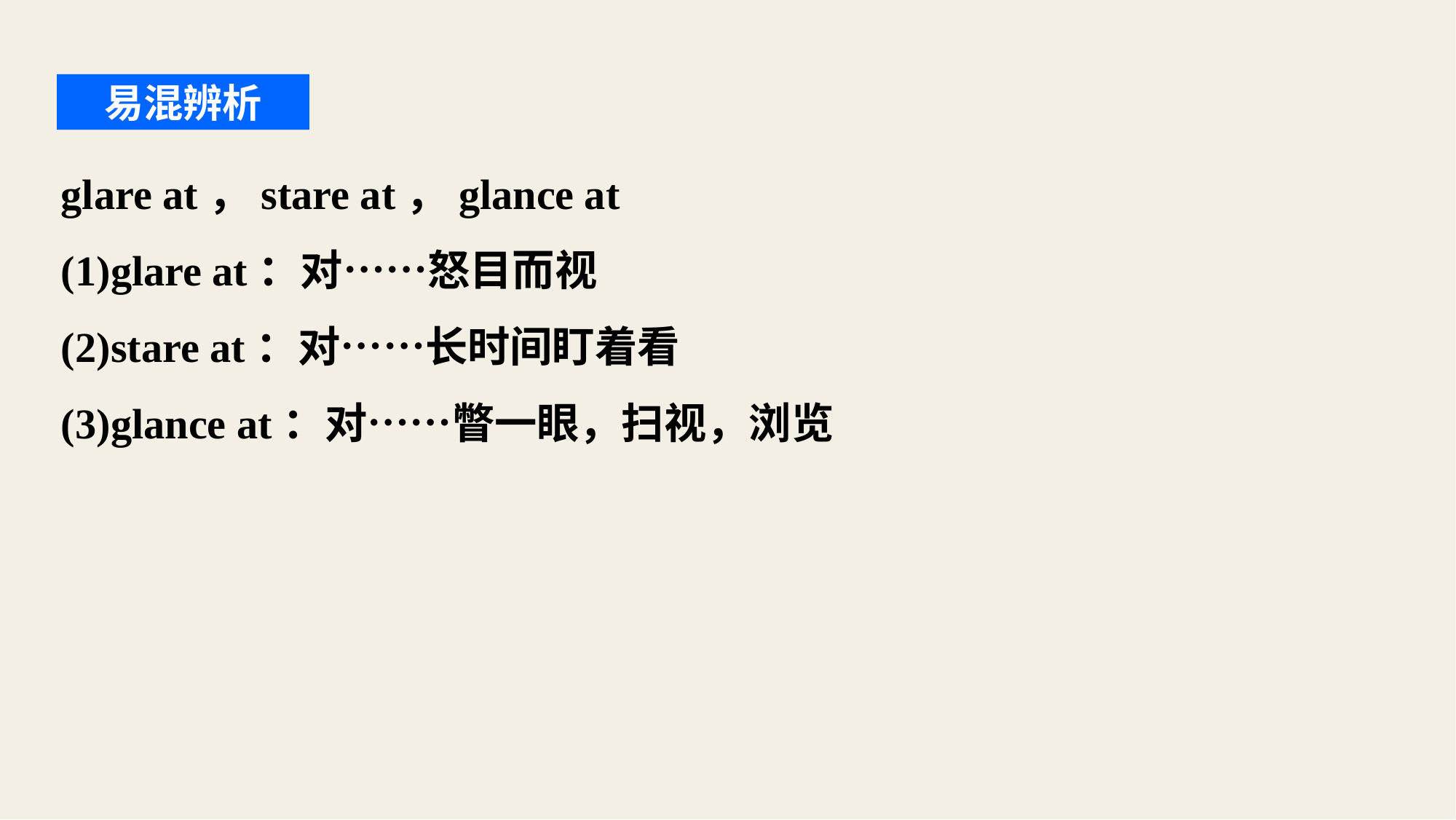

易混辨析
glare at，stare at，glance at
(1)glare at：对……怒目而视
(2)stare at：对……长时间盯着看
(3)glance at：对……瞥一眼，扫视，浏览